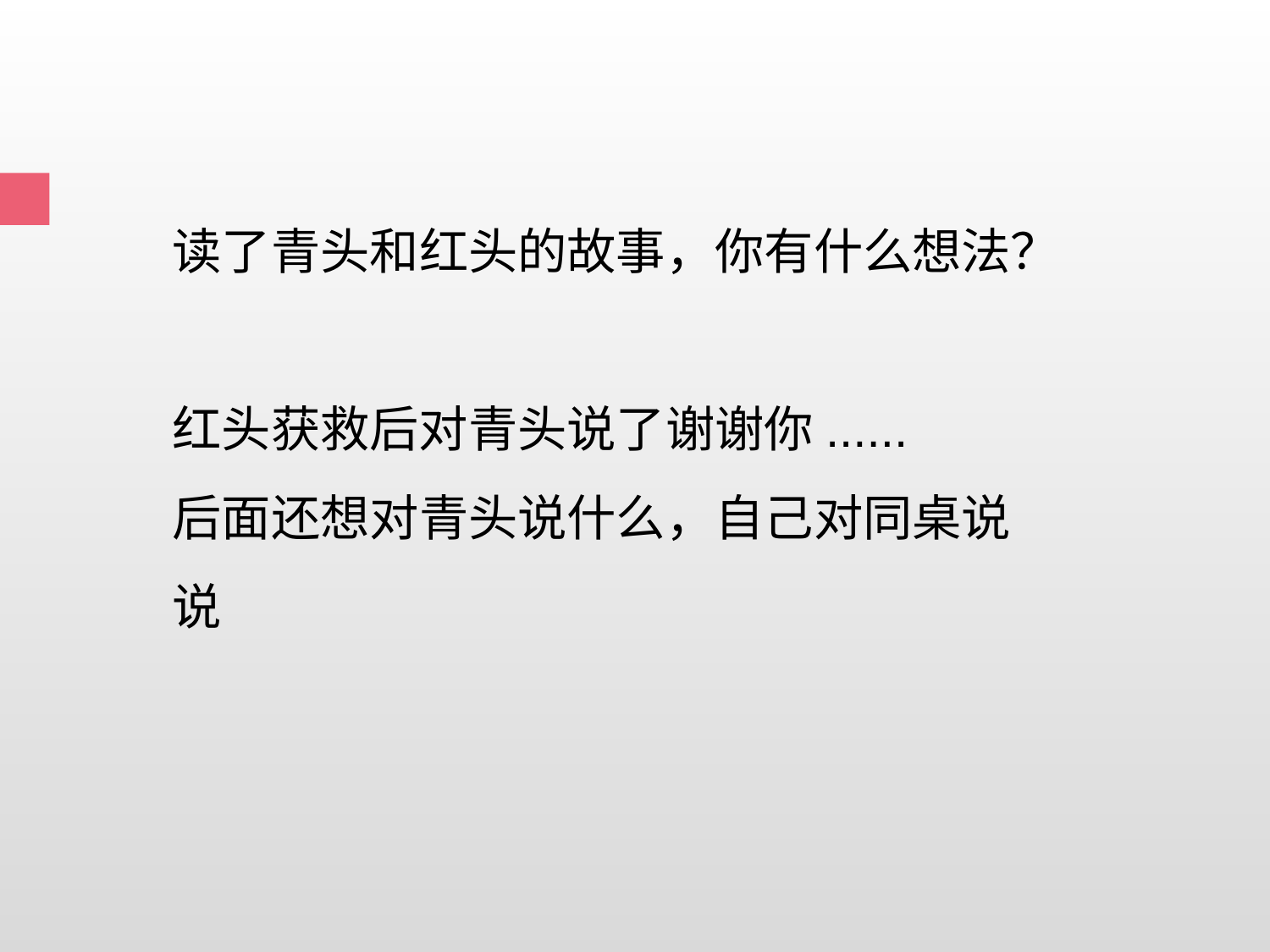

读了青头和红头的故事，你有什么想法？

红头获救后对青头说了谢谢你......
后面还想对青头说什么，自己对同桌说说